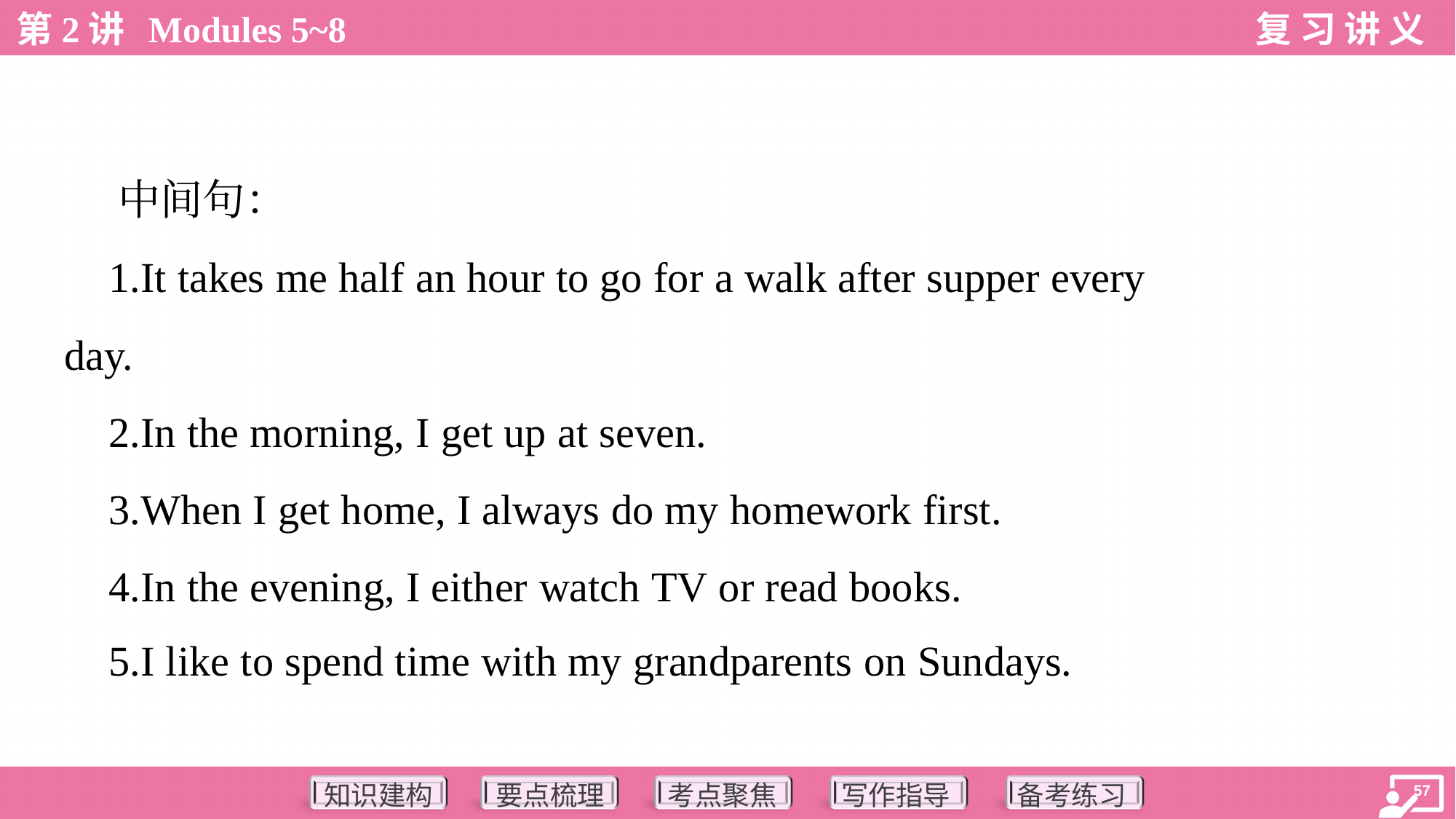

中间句：
    1.It takes me half an hour to go for a walk after supper every
day.
    2.In the morning, I get up at seven.
    3.When I get home, I always do my homework first.
    4.In the evening, I either watch TV or read books.
    5.I like to spend time with my grandparents on Sundays.